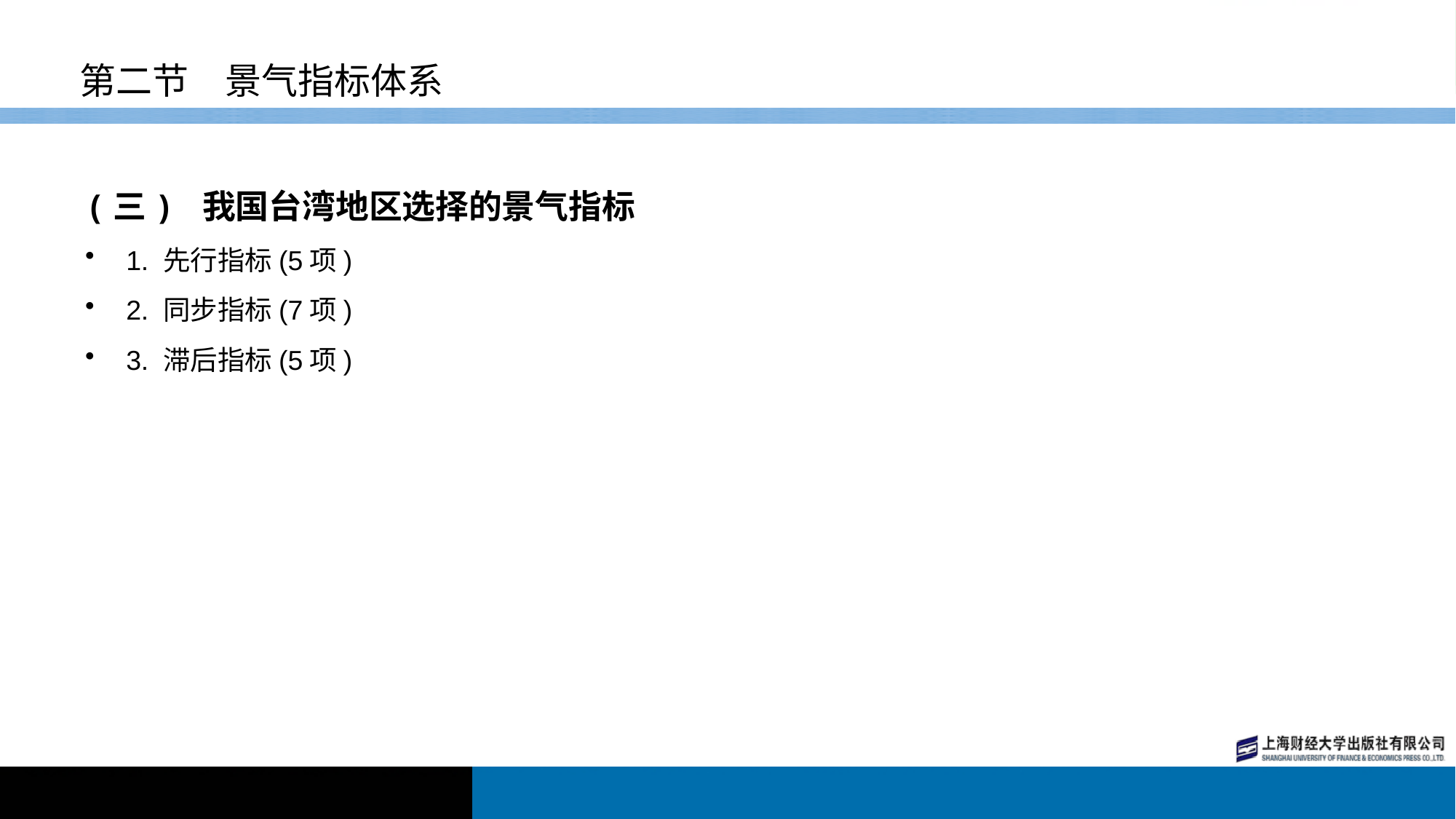

# 第二节　景气指标体系
(三) 我国台湾地区选择的景气指标
1. 先行指标(5项)
2. 同步指标(7项)
3. 滞后指标(5项)
9